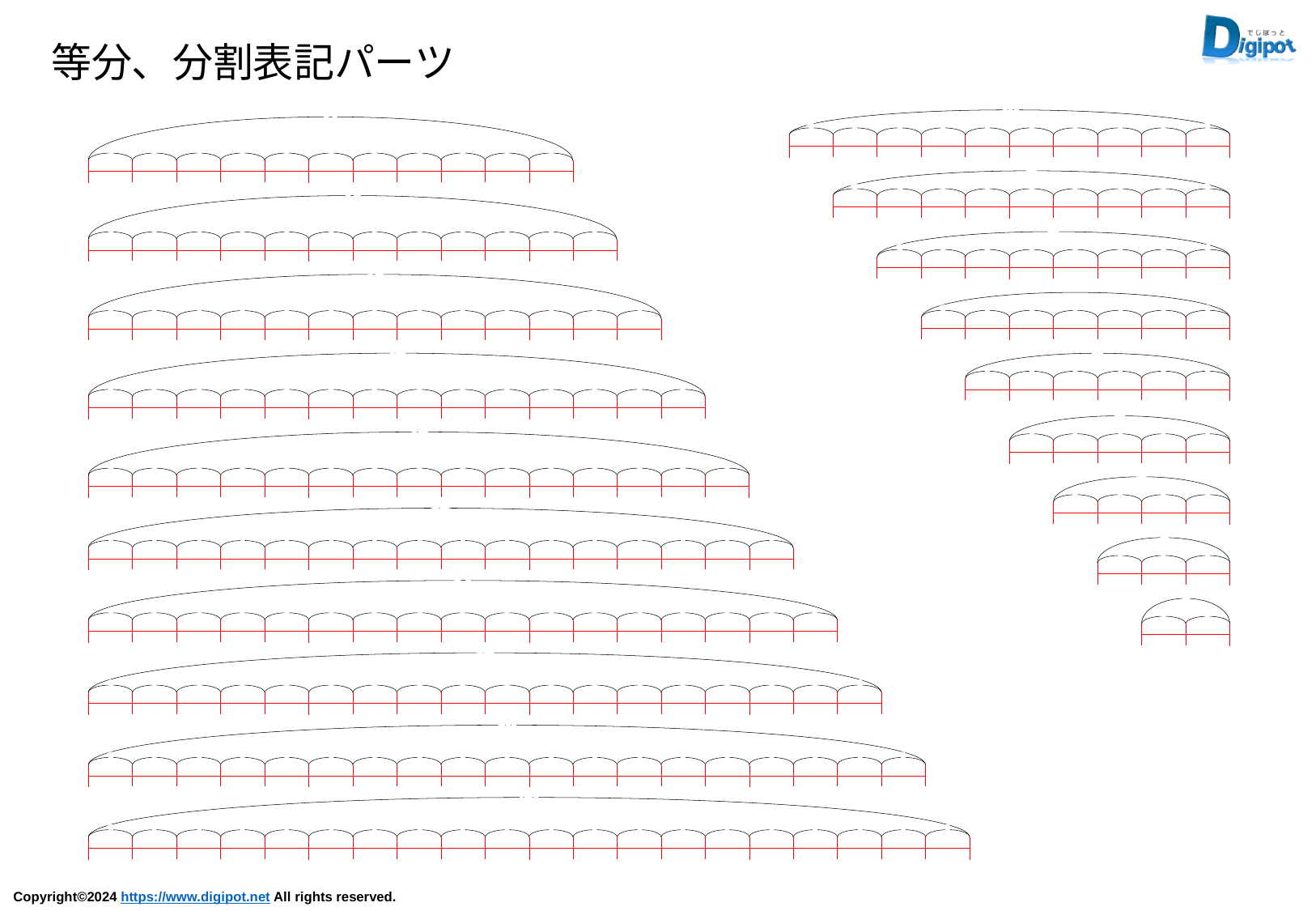

等分、分割表記パーツ
10

1
1
1
1
1
1
1
1
1
1

11

1
1
1
1
1
1
1
1
1
1
1

9

1
1
1
1
1
1
1
1
1

12

1
1
1
1
1
1
1
1
1
1
1
1

8

1
1
1
1
1
1
1
1

13

1
1
1
1
1
1
1
1
1
1
1
1
1

7

1
1
1
1
1
1
1

14

1
1
1
1
1
1
1
1
1
1
1
1
1
1

6

1
1
1
1
1
1

5

1
1
1
1
1

15

1
1
1
1
1
1
1
1
1
1
1
1
1
1
1

4

1
1
1
1

16

1
1
1
1
1
1
1
1
1
1
1
1
1
1
1
1

3

1
1
1

17

1
1
1
1
1
1
1
1
1
1
1
1
1
1
1
1
1

2

1
1

18

1
1
1
1
1
1
1
1
1
1
1
1
1
1
1
1
1
1

19

1
1
1
1
1
1
1
1
1
1
1
1
1
1
1
1
1
1
1

20

1
1
1
1
1
1
1
1
1
1
1
1
1
1
1
1
1
1
1
1